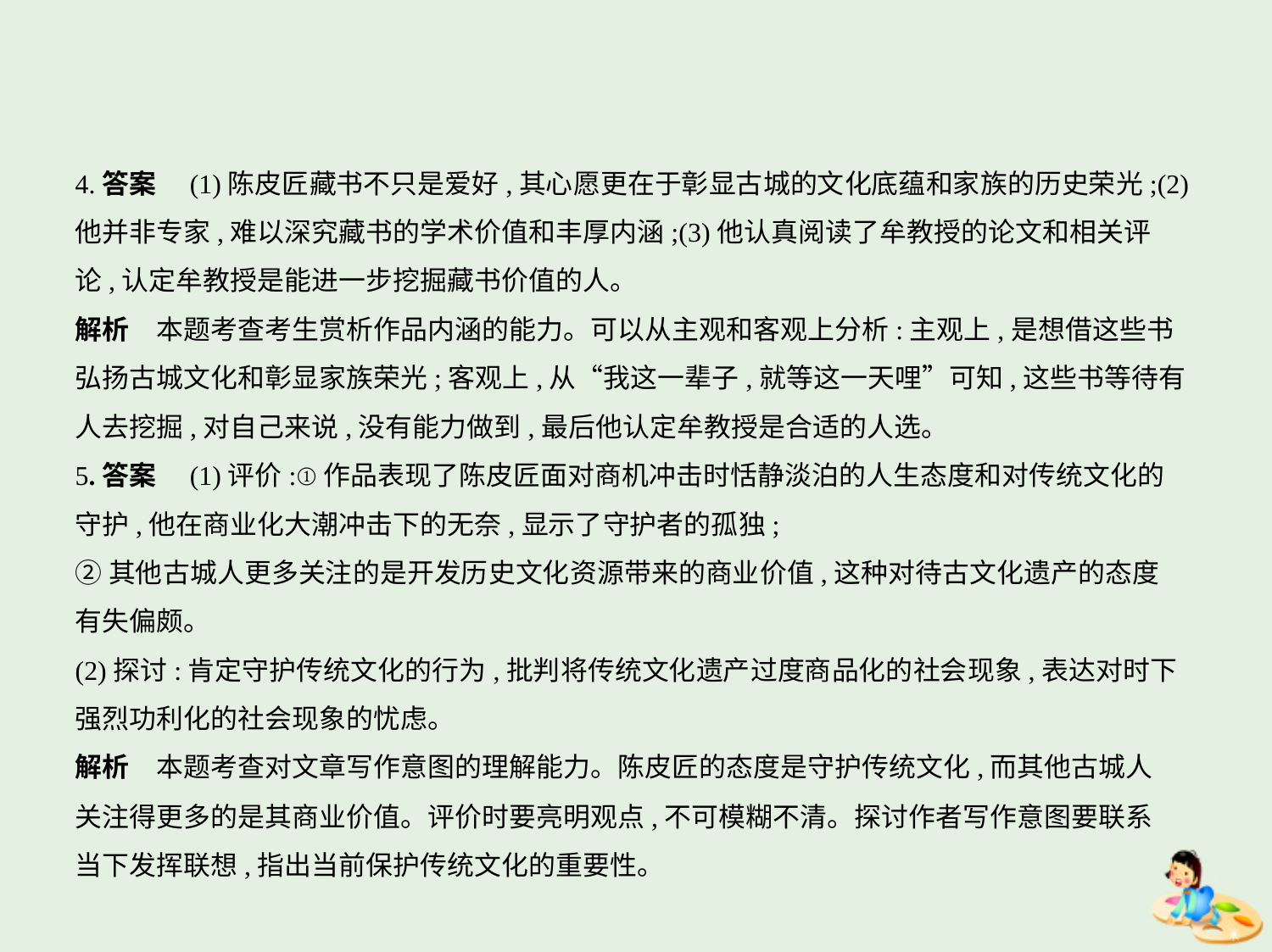

4.答案　(1)陈皮匠藏书不只是爱好,其心愿更在于彰显古城的文化底蕴和家族的历史荣光;(2)
他并非专家,难以深究藏书的学术价值和丰厚内涵;(3)他认真阅读了牟教授的论文和相关评
论,认定牟教授是能进一步挖掘藏书价值的人。
解析　本题考查考生赏析作品内涵的能力。可以从主观和客观上分析:主观上,是想借这些书
弘扬古城文化和彰显家族荣光;客观上,从“我这一辈子,就等这一天哩”可知,这些书等待有
人去挖掘,对自己来说,没有能力做到,最后他认定牟教授是合适的人选。
5.答案　(1)评价:①作品表现了陈皮匠面对商机冲击时恬静淡泊的人生态度和对传统文化的
守护,他在商业化大潮冲击下的无奈,显示了守护者的孤独;
②其他古城人更多关注的是开发历史文化资源带来的商业价值,这种对待古文化遗产的态度
有失偏颇。
(2)探讨:肯定守护传统文化的行为,批判将传统文化遗产过度商品化的社会现象,表达对时下
强烈功利化的社会现象的忧虑。
解析　本题考查对文章写作意图的理解能力。陈皮匠的态度是守护传统文化,而其他古城人
关注得更多的是其商业价值。评价时要亮明观点,不可模糊不清。探讨作者写作意图要联系
当下发挥联想,指出当前保护传统文化的重要性。